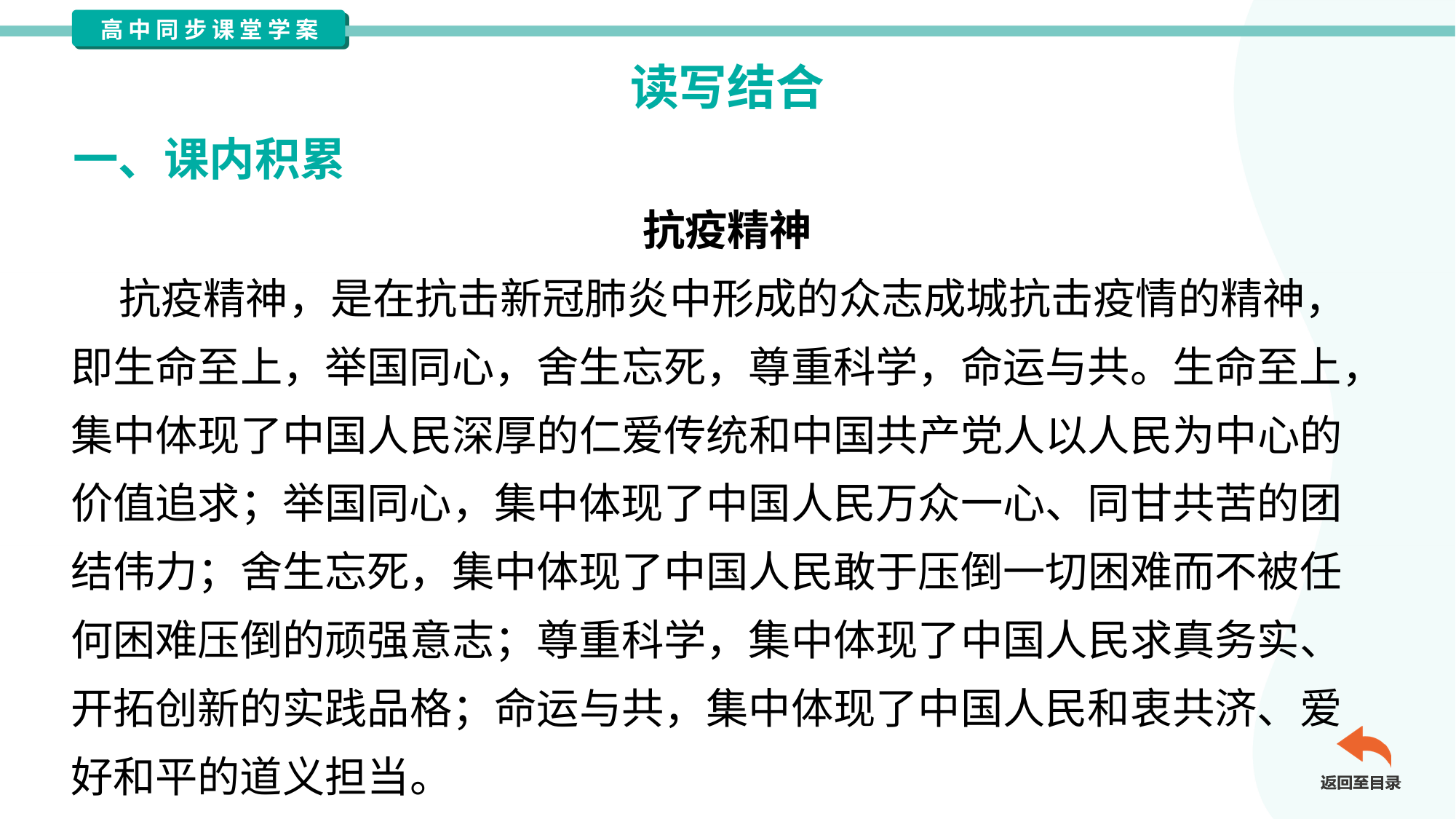

读写结合
一、课内积累
抗疫精神
    抗疫精神，是在抗击新冠肺炎中形成的众志成城抗击疫情的精神，
即生命至上，举国同心，舍生忘死，尊重科学，命运与共。生命至上，
集中体现了中国人民深厚的仁爱传统和中国共产党人以人民为中心的
价值追求；举国同心，集中体现了中国人民万众一心、同甘共苦的团
结伟力；舍生忘死，集中体现了中国人民敢于压倒一切困难而不被任
何困难压倒的顽强意志；尊重科学，集中体现了中国人民求真务实、
开拓创新的实践品格；命运与共，集中体现了中国人民和衷共济、爱
好和平的道义担当。